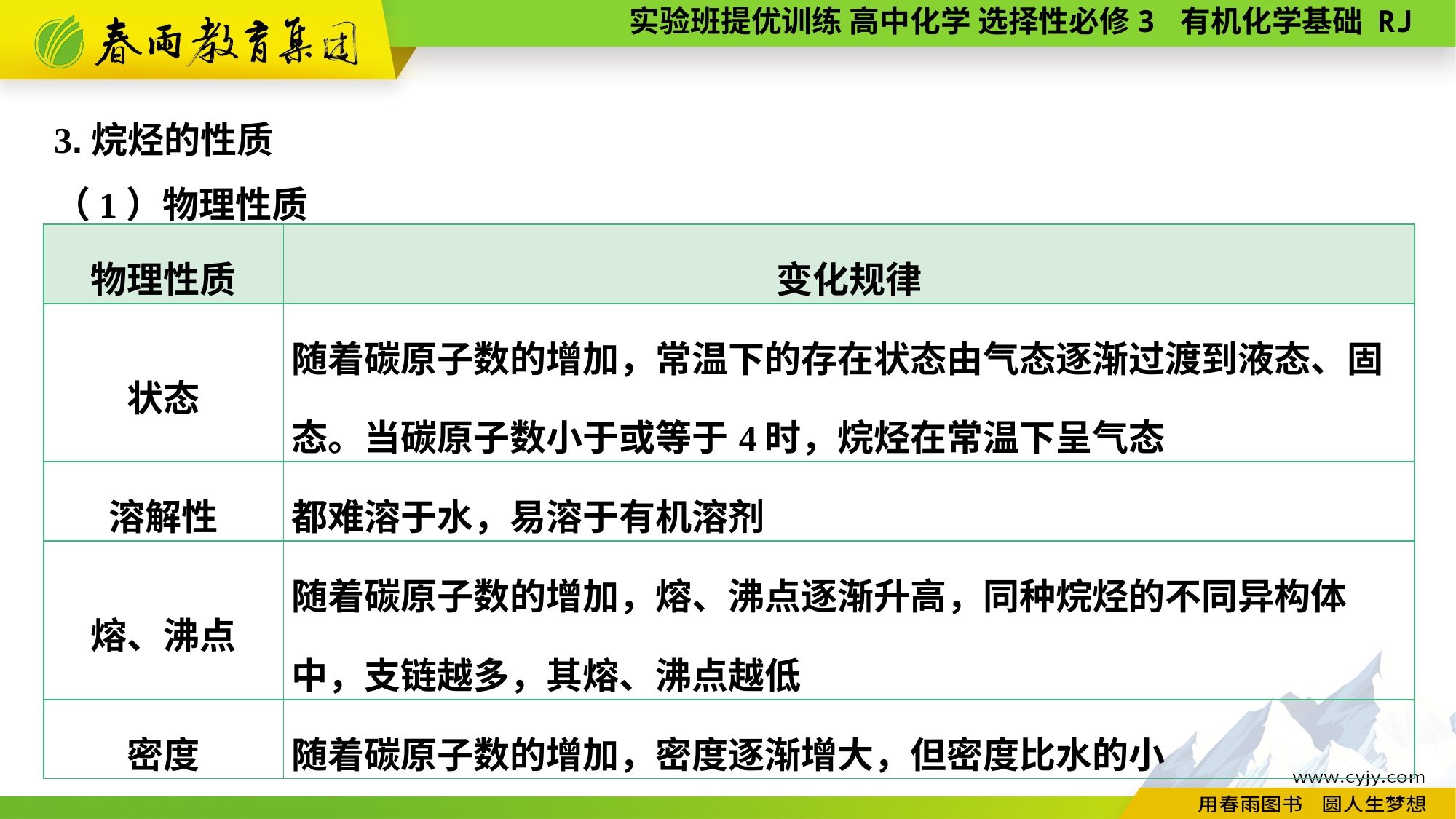

3.烷烃的性质
（1）物理性质
| 物理性质 | 变化规律 |
| --- | --- |
| 状态 | 随着碳原子数的增加，常温下的存在状态由气态逐渐过渡到液态、固态。当碳原子数小于或等于4时，烷烃在常温下呈气态 |
| 溶解性 | 都难溶于水，易溶于有机溶剂 |
| 熔、沸点 | 随着碳原子数的增加，熔、沸点逐渐升高，同种烷烃的不同异构体中，支链越多，其熔、沸点越低 |
| 密度 | 随着碳原子数的增加，密度逐渐增大，但密度比水的小 |